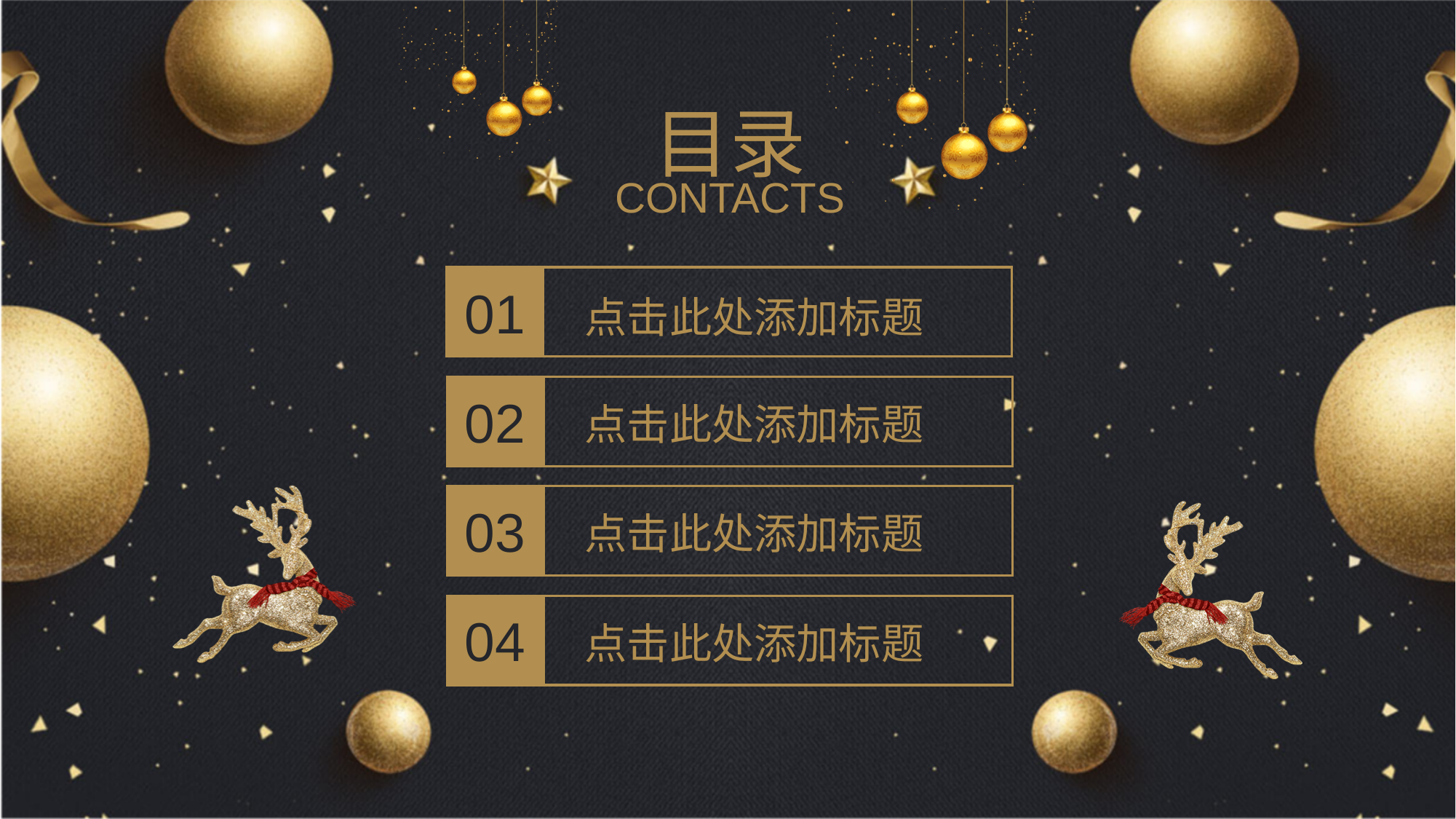

目录
CONTACTS

01
点击此处添加标题

02
点击此处添加标题

03
点击此处添加标题

04
点击此处添加标题